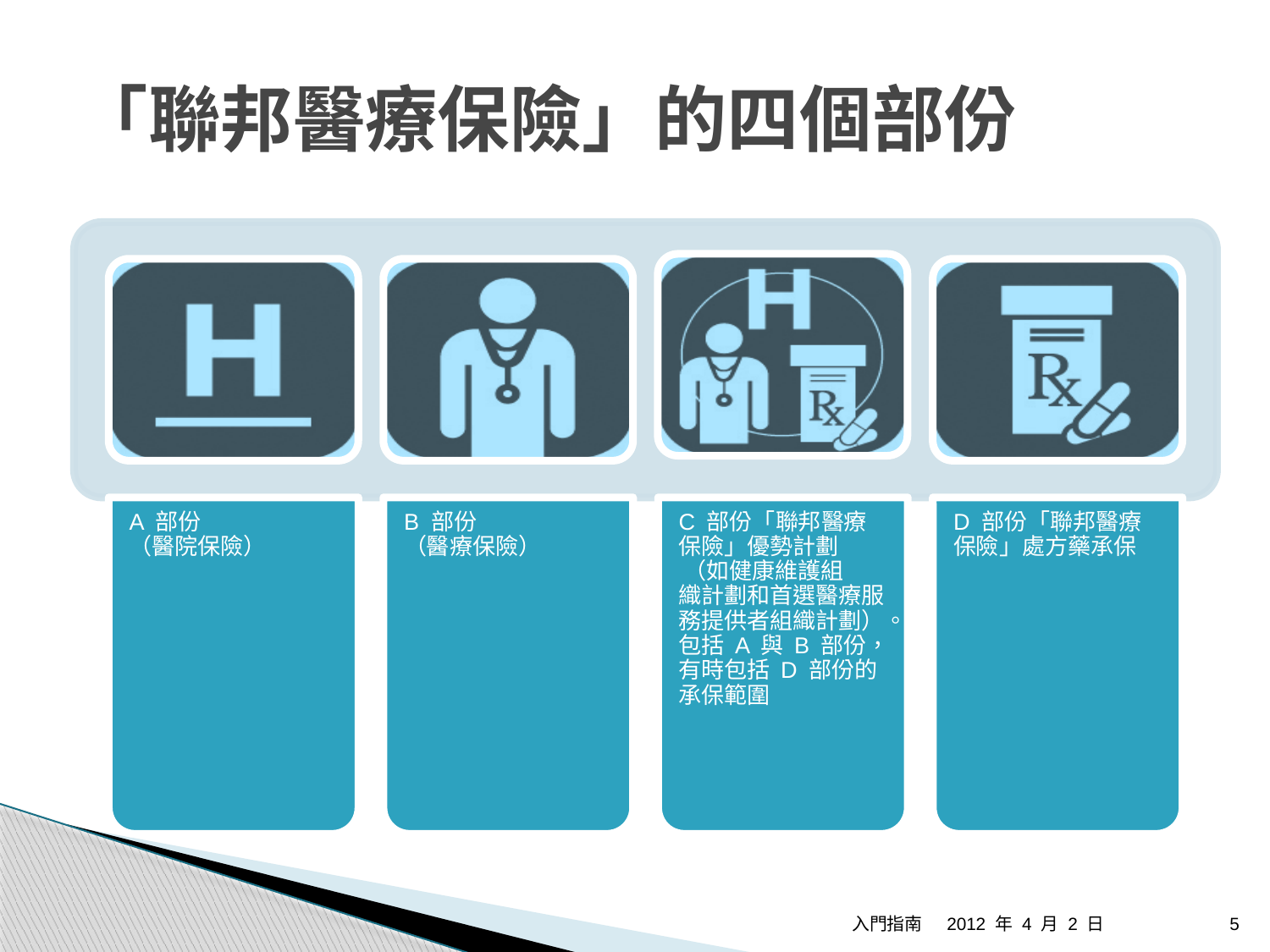

# 「聯邦醫療保險」的四個部份
A 部份
（醫院保險）
B 部份
（醫療保險）
C 部份「聯邦醫療保險」優勢計劃
 （如健康維護組
織計劃和首選醫療服務提供者組織計劃）。包括 A 與 B 部份，有時包括 D 部份的承保範圍
D 部份「聯邦醫療保險」處方藥承保
入門指南
2012 年 4 月 2 日
5